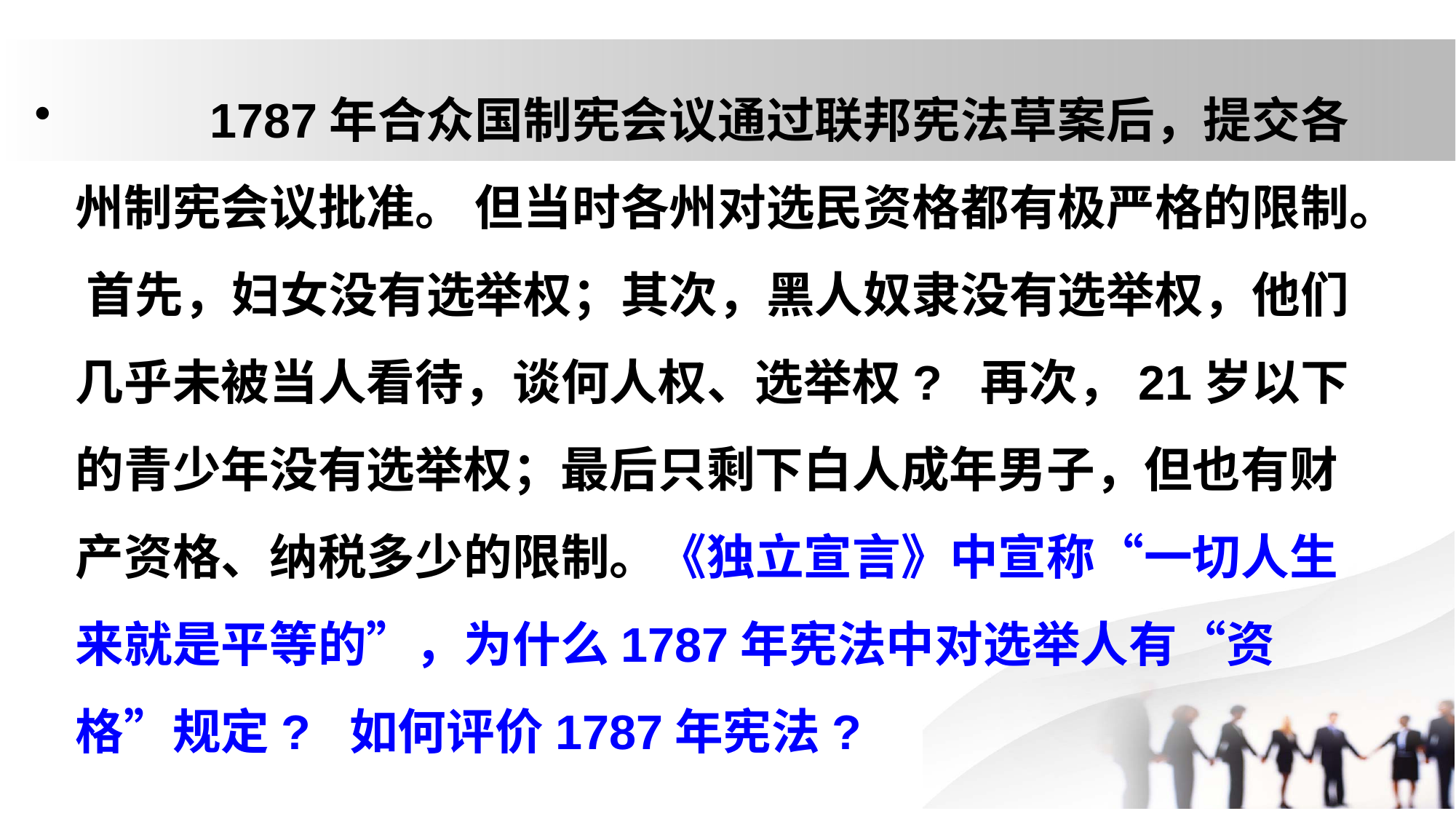

1787年合众国制宪会议通过联邦宪法草案后，提交各州制宪会议批准。 但当时各州对选民资格都有极严格的限制。 首先，妇女没有选举权；其次，黑人奴隶没有选举权，他们几乎未被当人看待，谈何人权、选举权?  再次，21岁以下的青少年没有选举权；最后只剩下白人成年男子，但也有财产资格、纳税多少的限制。《独立宣言》中宣称“一切人生来就是平等的”，为什么1787年宪法中对选举人有“资格”规定?  如何评价1787年宪法?